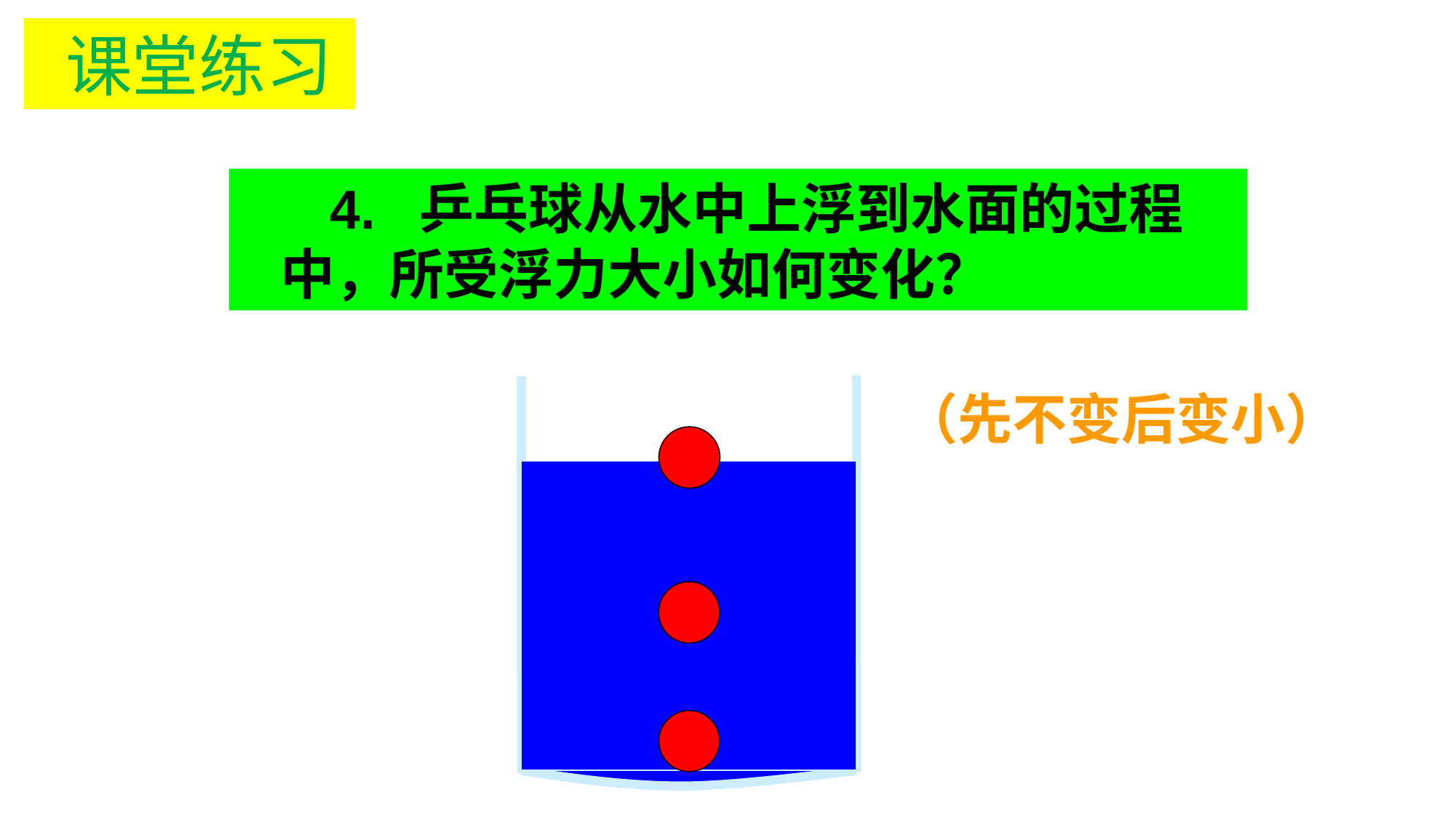

课堂练习
      4.  乒乓球从水中上浮到水面的过程中，所受浮力大小如何变化？

（先不变后变小）